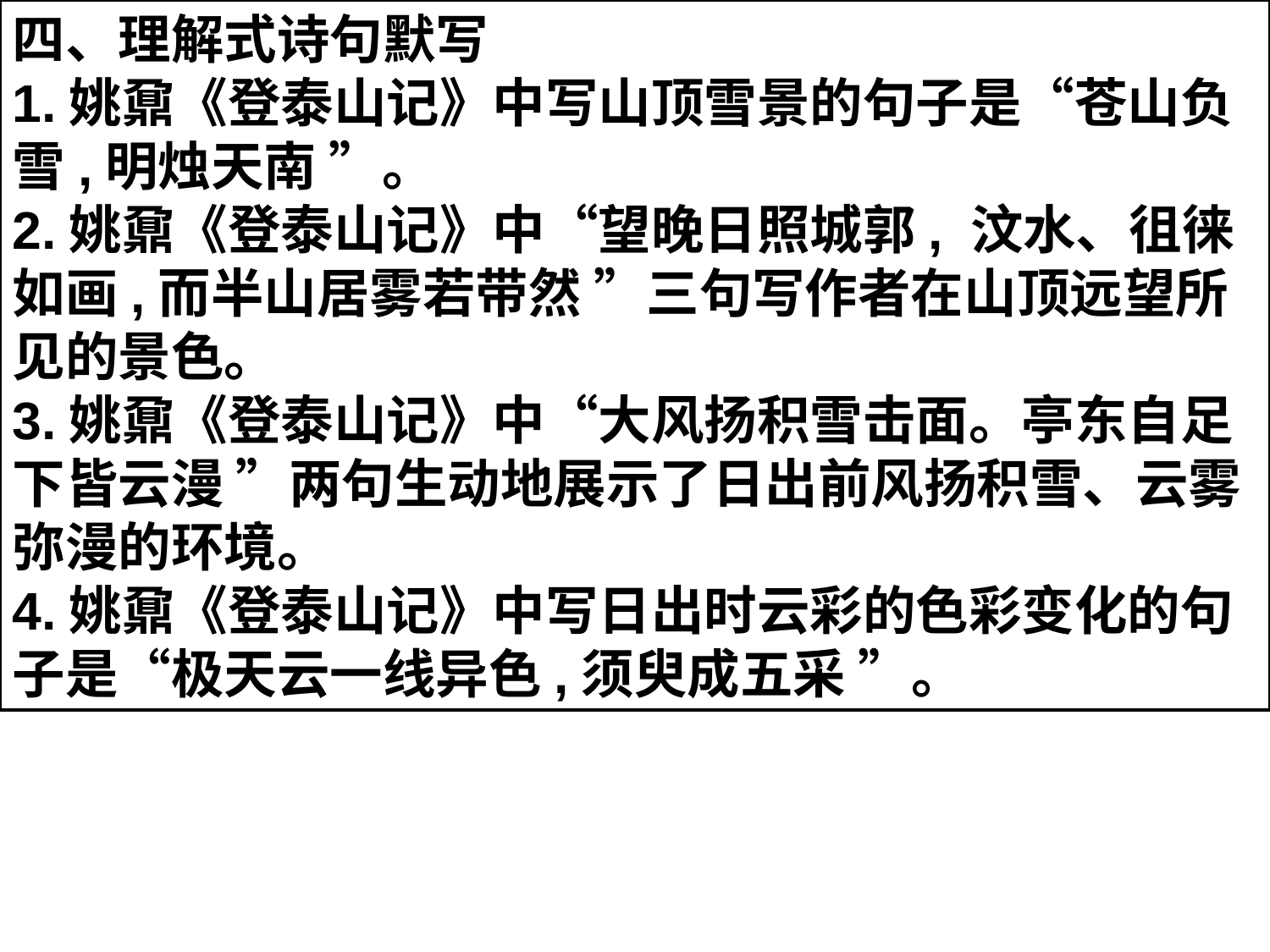

四、理解式诗句默写
1.姚鼐《登泰山记》中写山顶雪景的句子是“苍山负雪,明烛天南 ”。
2.姚鼐《登泰山记》中“望晚日照城郭, 汶水、徂徕如画,而半山居雾若带然 ”三句写作者在山顶远望所见的景色。
3.姚鼐《登泰山记》中“大风扬积雪击面。亭东自足下皆云漫 ”两句生动地展示了日出前风扬积雪、云雾弥漫的环境。
4.姚鼐《登泰山记》中写日出时云彩的色彩变化的句子是“极天云一线异色,须臾成五采 ”。